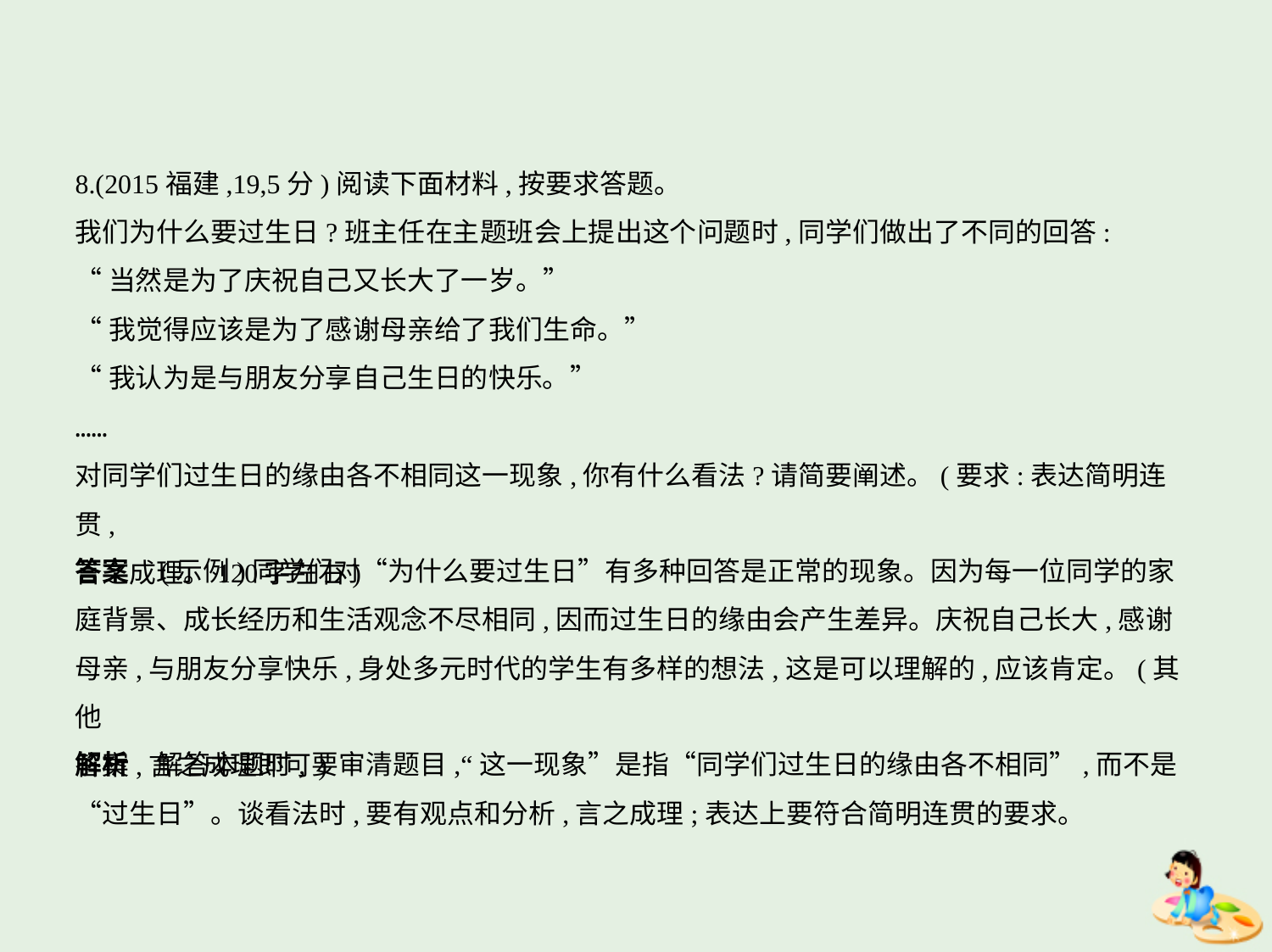

8.(2015福建,19,5分)阅读下面材料,按要求答题。
我们为什么要过生日?班主任在主题班会上提出这个问题时,同学们做出了不同的回答:
“当然是为了庆祝自己又长大了一岁。”
“我觉得应该是为了感谢母亲给了我们生命。”
“我认为是与朋友分享自己生日的快乐。”
……
对同学们过生日的缘由各不相同这一现象,你有什么看法?请简要阐述。(要求:表达简明连贯,
言之成理。120字左右)
答案    (示例)同学们对“为什么要过生日”有多种回答是正常的现象。因为每一位同学的家
庭背景、成长经历和生活观念不尽相同,因而过生日的缘由会产生差异。庆祝自己长大,感谢
母亲,与朋友分享快乐,身处多元时代的学生有多样的想法,这是可以理解的,应该肯定。(其他
答案,言之成理即可)
解析　解答本题时,要审清题目,“这一现象”是指“同学们过生日的缘由各不相同”,而不是
“过生日”。谈看法时,要有观点和分析,言之成理;表达上要符合简明连贯的要求。